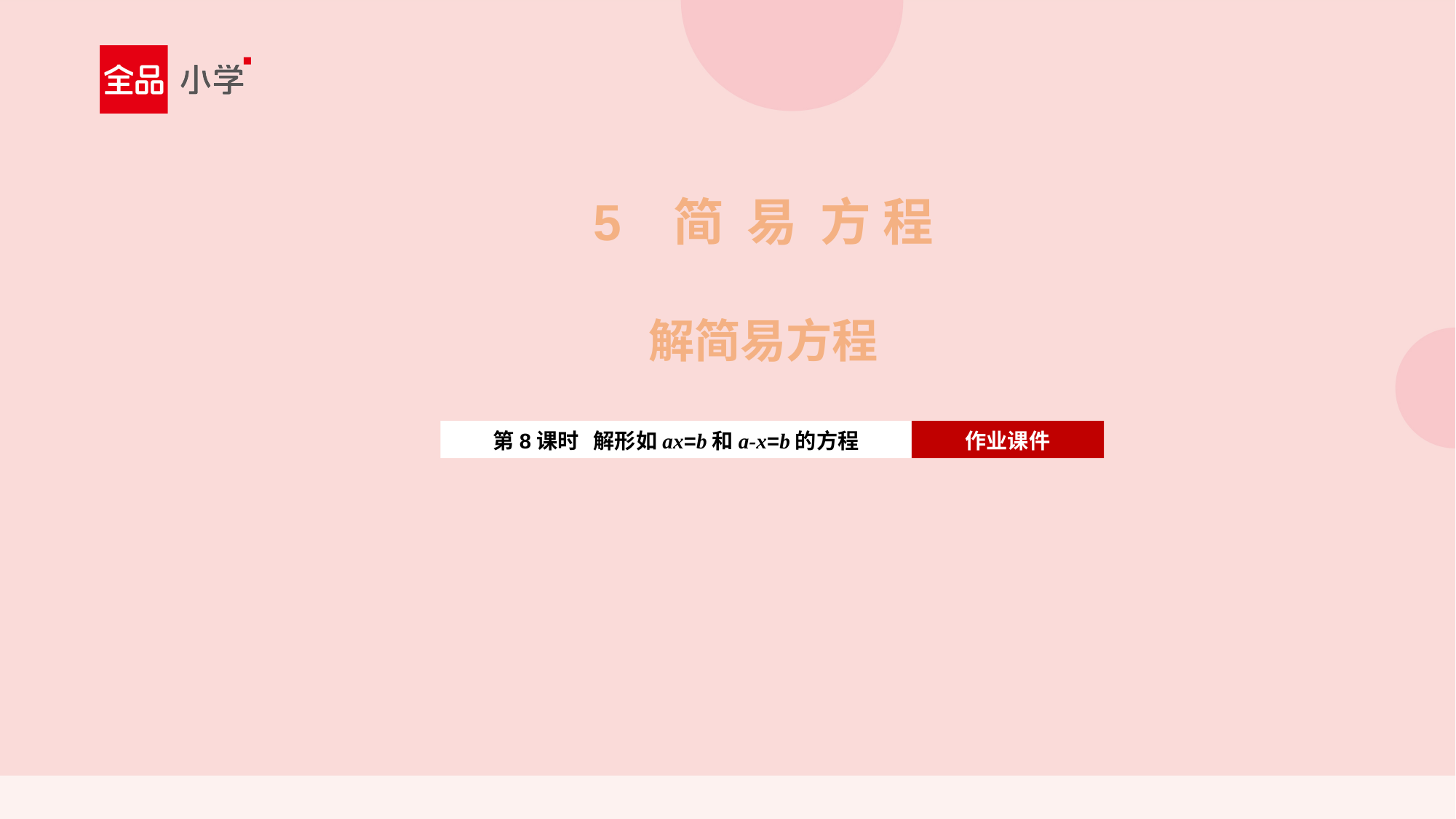

5   简  易  方 程
解简易方程
第8课时   解形如ax=b和a-x=b的方程

作业课件